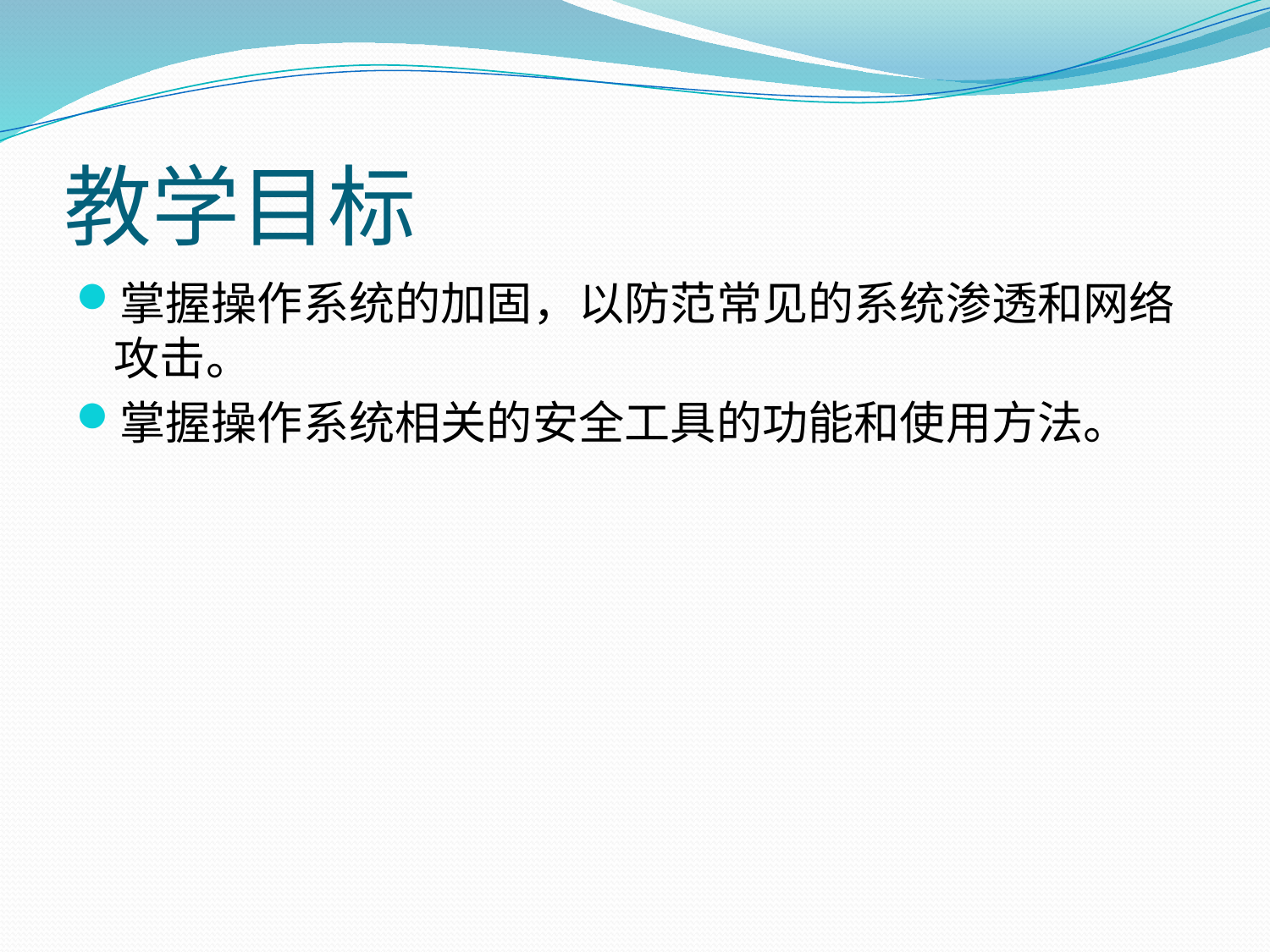

# 教学目标
掌握操作系统的加固，以防范常见的系统渗透和网络攻击。
掌握操作系统相关的安全工具的功能和使用方法。